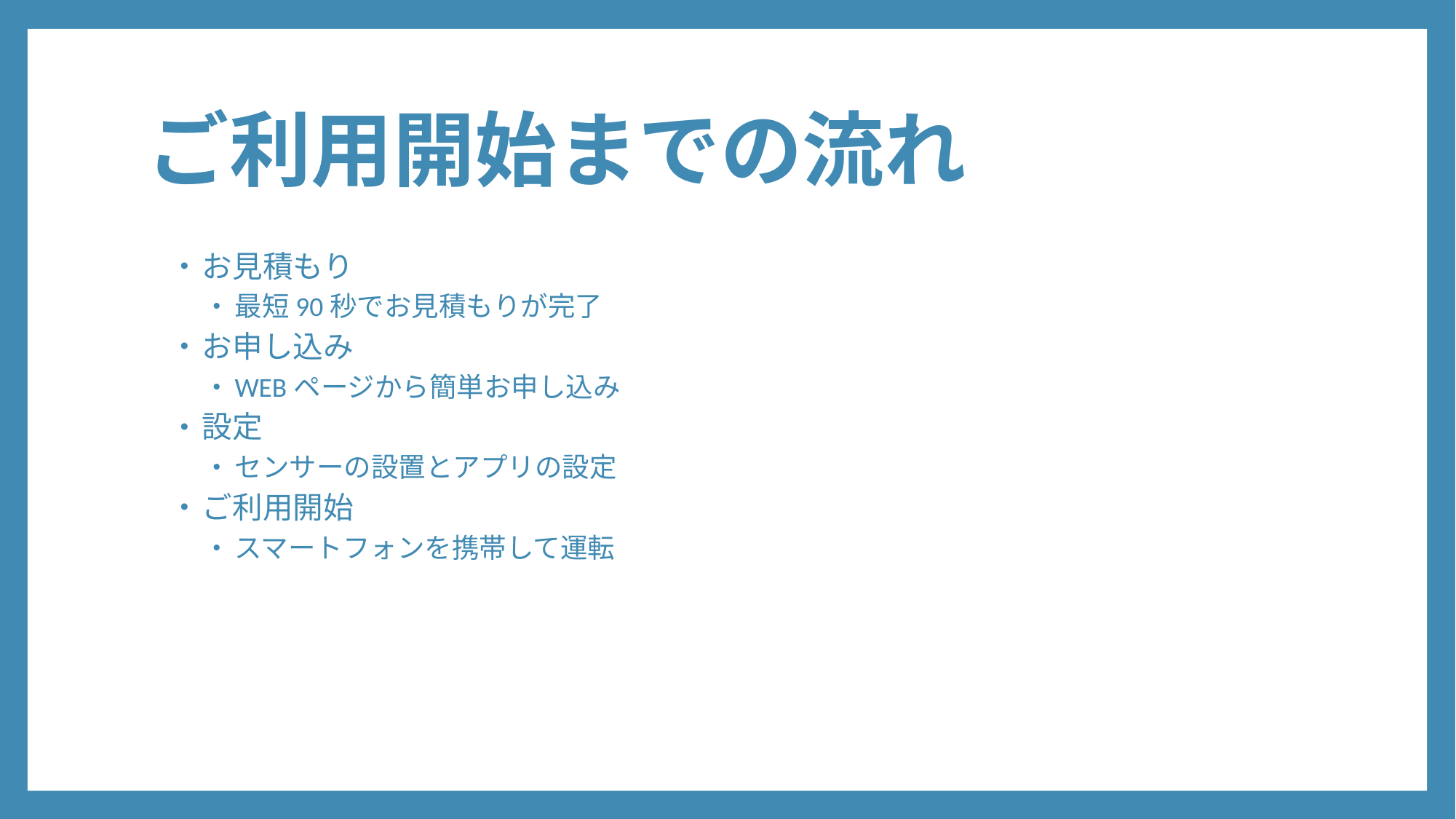

# ご利用開始までの流れ
お見積もり
最短90秒でお見積もりが完了
お申し込み
WEBページから簡単お申し込み
設定
センサーの設置とアプリの設定
ご利用開始
スマートフォンを携帯して運転